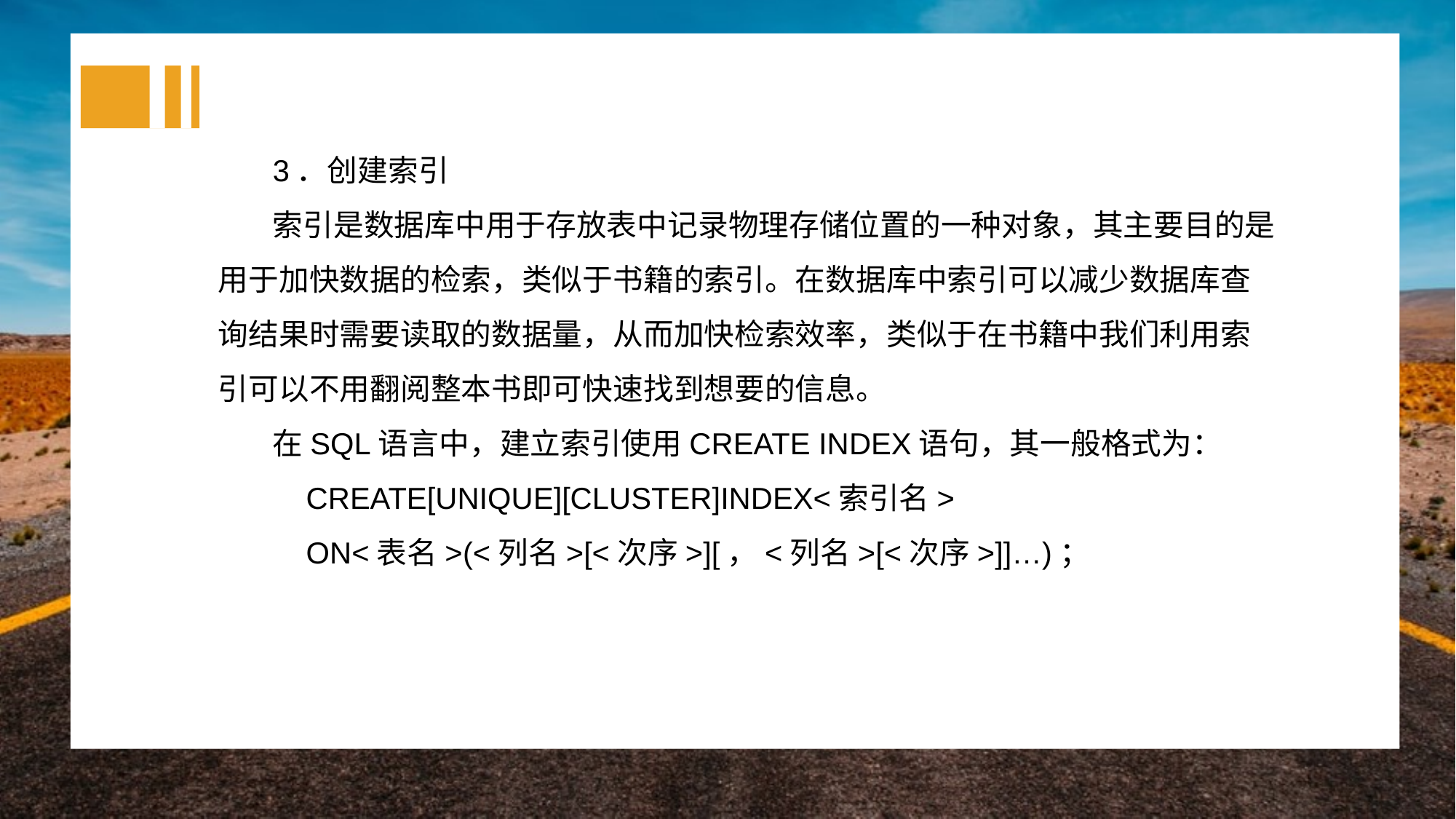

3．创建索引
索引是数据库中用于存放表中记录物理存储位置的一种对象，其主要目的是用于加快数据的检索，类似于书籍的索引。在数据库中索引可以减少数据库查询结果时需要读取的数据量，从而加快检索效率，类似于在书籍中我们利用索引可以不用翻阅整本书即可快速找到想要的信息。
在SQL语言中，建立索引使用CREATE INDEX语句，其一般格式为：
    CREATE[UNIQUE][CLUSTER]INDEX<索引名>
    ON<表名>(<列名>[<次序>][，<列名>[<次序>]]…)；